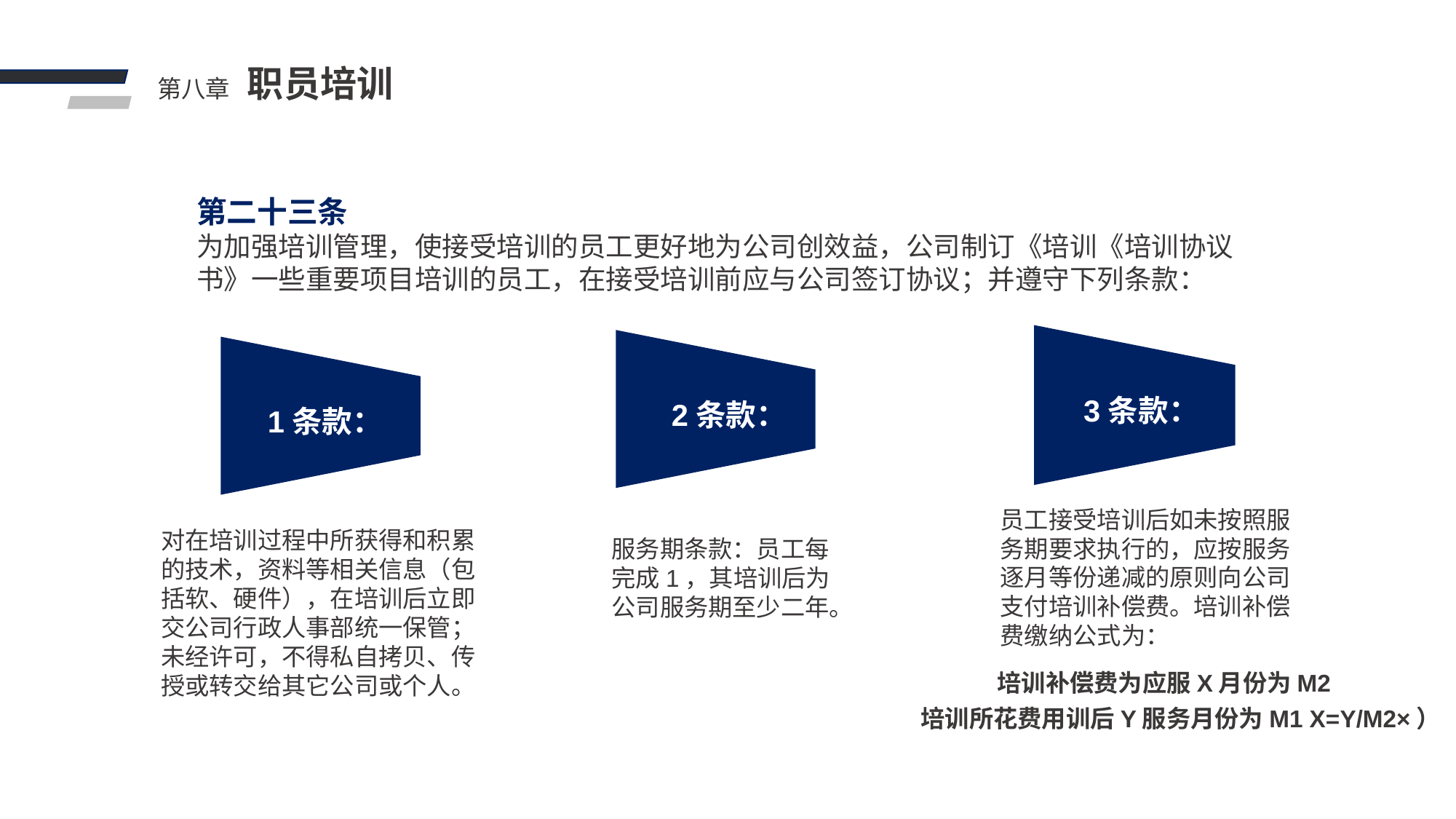

职员培训
第八章

第二十三条
为加强培训管理，使接受培训的员工更好地为公司创效益，公司制订《培训《培训协议书》一些重要项目培训的员工，在接受培训前应与公司签订协议；并遵守下列条款：

 3条款：

 2条款：

1条款：
员工接受培训后如未按照服务期要求执行的，应按服务逐月等份递减的原则向公司支付培训补偿费。培训补偿费缴纳公式为：
对在培训过程中所获得和积累的技术，资料等相关信息（包括软、硬件），在培训后立即交公司行政人事部统一保管；未经许可，不得私自拷贝、传授或转交给其它公司或个人。
服务期条款：员工每完成1，其培训后为公司服务期至少二年。
 培训补偿费为应服X月份为M2
 培训所花费用训后Y服务月份为M1 X=Y/M2×）